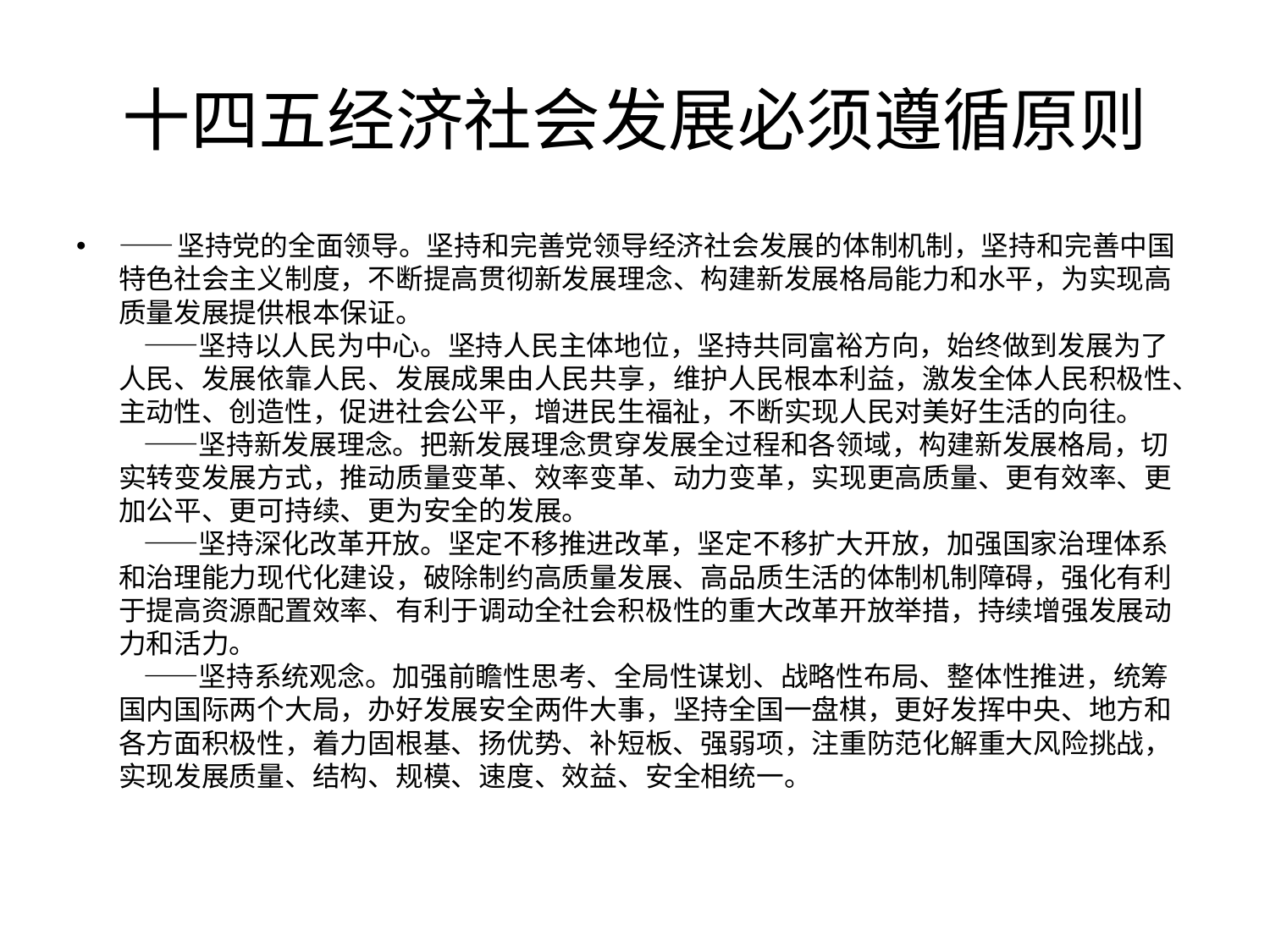

# 十四五经济社会发展必须遵循原则
——坚持党的全面领导。坚持和完善党领导经济社会发展的体制机制，坚持和完善中国特色社会主义制度，不断提高贯彻新发展理念、构建新发展格局能力和水平，为实现高质量发展提供根本保证。
    ——坚持以人民为中心。坚持人民主体地位，坚持共同富裕方向，始终做到发展为了人民、发展依靠人民、发展成果由人民共享，维护人民根本利益，激发全体人民积极性、主动性、创造性，促进社会公平，增进民生福祉，不断实现人民对美好生活的向往。
    ——坚持新发展理念。把新发展理念贯穿发展全过程和各领域，构建新发展格局，切实转变发展方式，推动质量变革、效率变革、动力变革，实现更高质量、更有效率、更加公平、更可持续、更为安全的发展。
    ——坚持深化改革开放。坚定不移推进改革，坚定不移扩大开放，加强国家治理体系和治理能力现代化建设，破除制约高质量发展、高品质生活的体制机制障碍，强化有利于提高资源配置效率、有利于调动全社会积极性的重大改革开放举措，持续增强发展动力和活力。
    ——坚持系统观念。加强前瞻性思考、全局性谋划、战略性布局、整体性推进，统筹国内国际两个大局，办好发展安全两件大事，坚持全国一盘棋，更好发挥中央、地方和各方面积极性，着力固根基、扬优势、补短板、强弱项，注重防范化解重大风险挑战，实现发展质量、结构、规模、速度、效益、安全相统一。